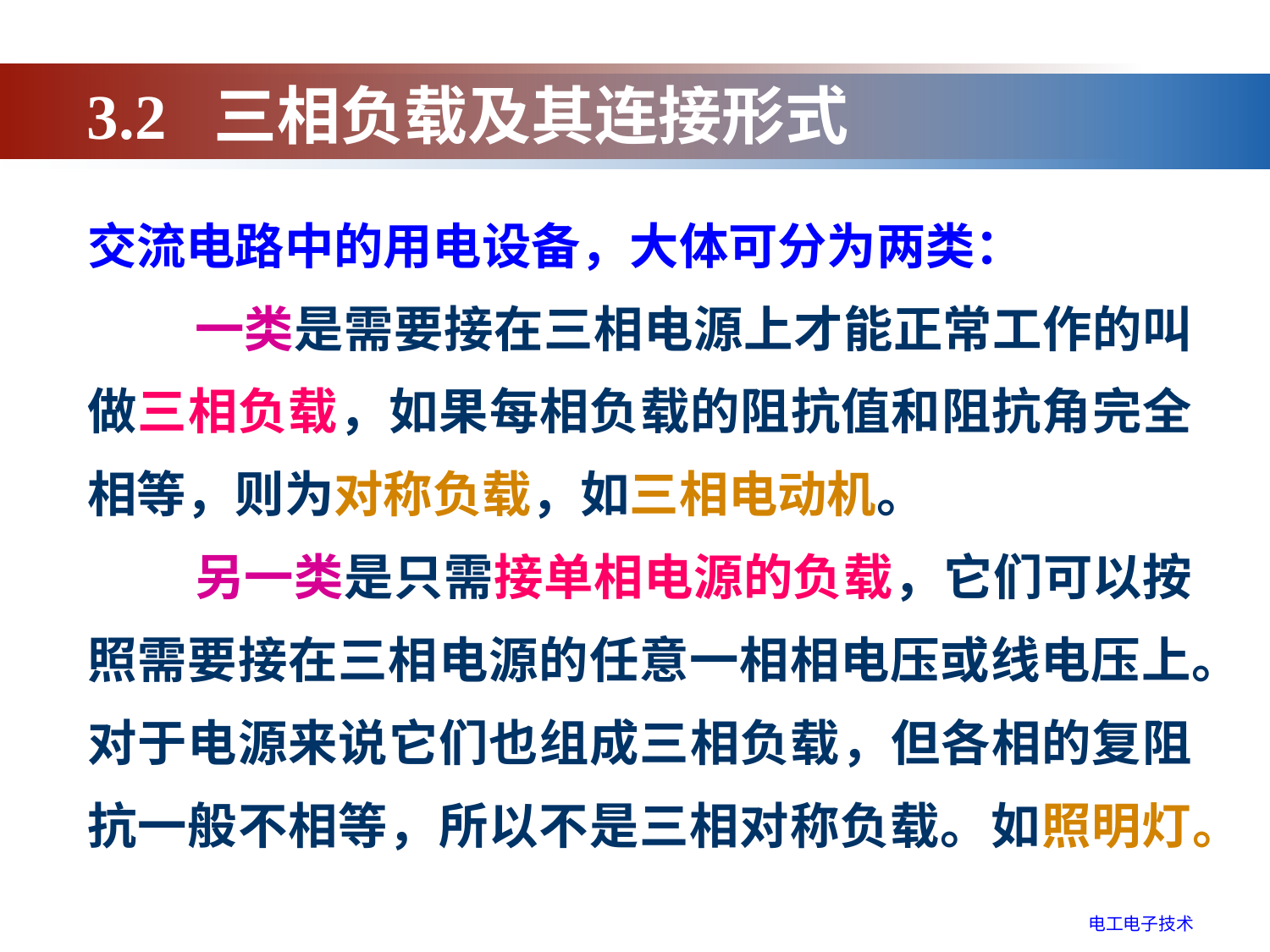

3.2  三相负载及其连接形式
交流电路中的用电设备，大体可分为两类：
        一类是需要接在三相电源上才能正常工作的叫做三相负载，如果每相负载的阻抗值和阻抗角完全相等，则为对称负载，如三相电动机。
        另一类是只需接单相电源的负载，它们可以按照需要接在三相电源的任意一相相电压或线电压上。对于电源来说它们也组成三相负载，但各相的复阻抗一般不相等，所以不是三相对称负载。如照明灯。
电工电子技术